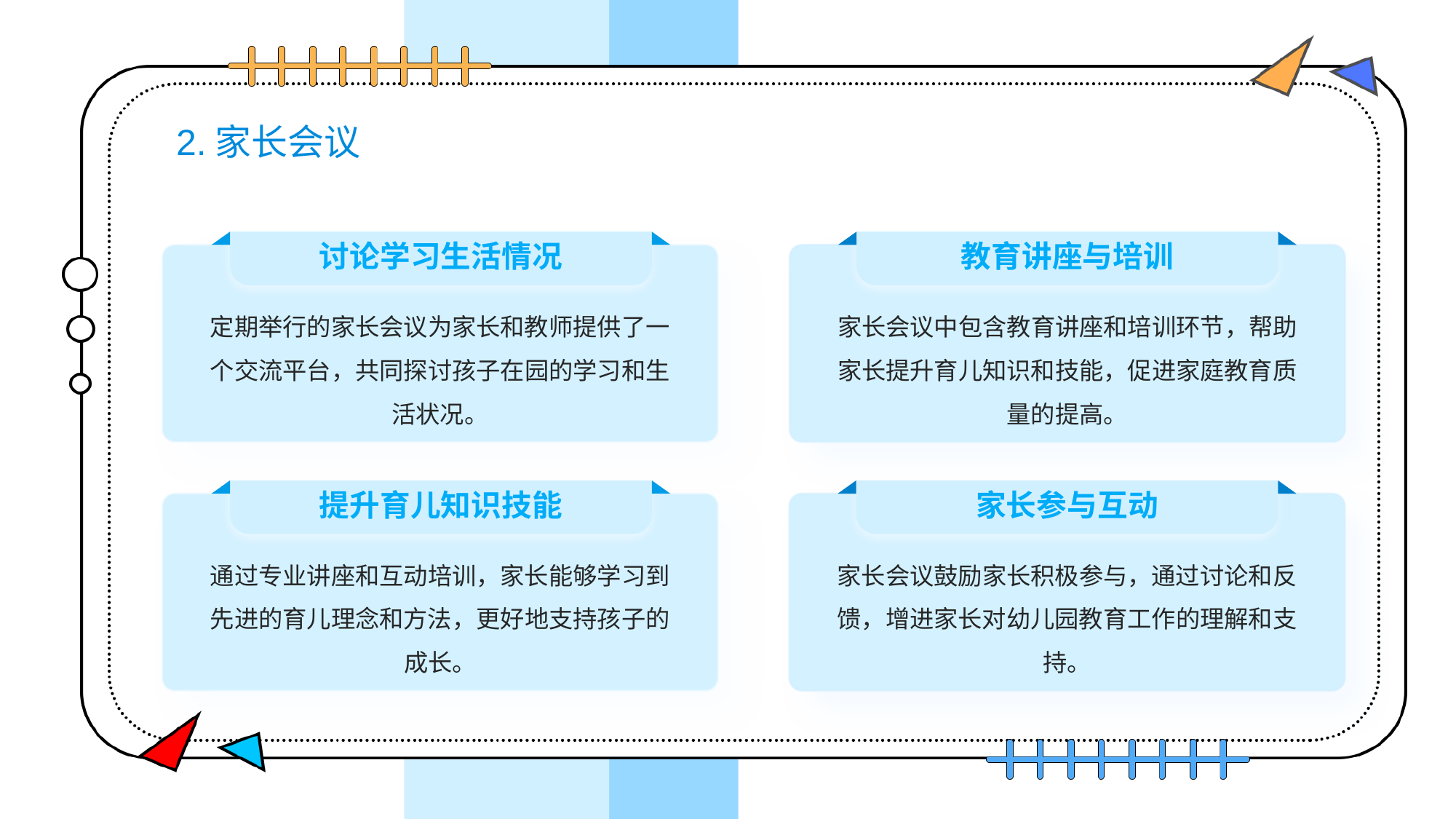

# 2.家长会议

讨论学习生活情况

教育讲座与培训

定期举行的家长会议为家长和教师提供了一个交流平台，共同探讨孩子在园的学习和生活状况。

家长会议中包含教育讲座和培训环节，帮助家长提升育儿知识和技能，促进家庭教育质量的提高。

提升育儿知识技能

家长参与互动

通过专业讲座和互动培训，家长能够学习到先进的育儿理念和方法，更好地支持孩子的成长。

家长会议鼓励家长积极参与，通过讨论和反馈，增进家长对幼儿园教育工作的理解和支持。